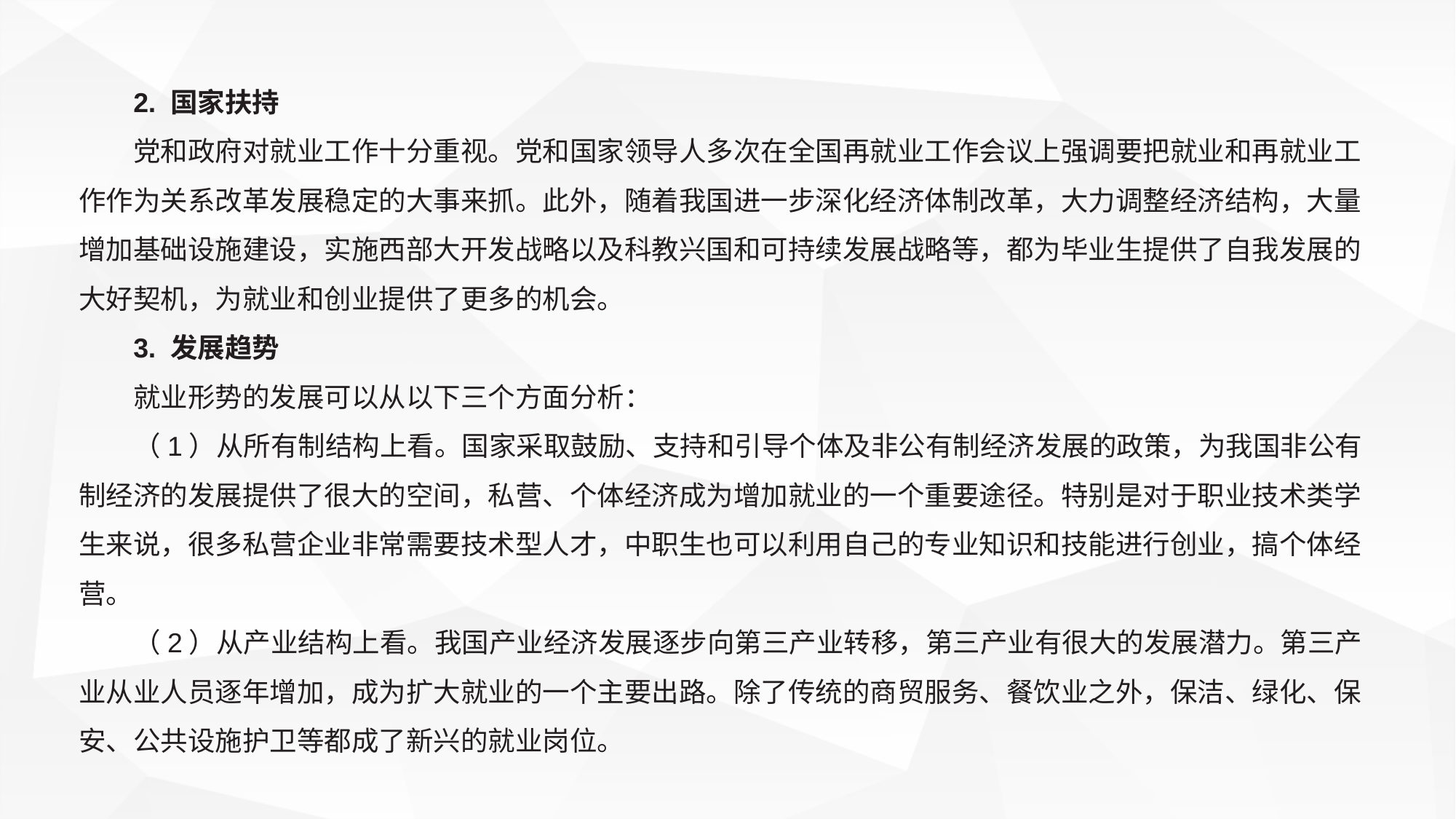

2. 国家扶持
党和政府对就业工作十分重视。党和国家领导人多次在全国再就业工作会议上强调要把就业和再就业工作作为关系改革发展稳定的大事来抓。此外，随着我国进一步深化经济体制改革，大力调整经济结构，大量增加基础设施建设，实施西部大开发战略以及科教兴国和可持续发展战略等，都为毕业生提供了自我发展的大好契机，为就业和创业提供了更多的机会。
3. 发展趋势
就业形势的发展可以从以下三个方面分析：
（1）从所有制结构上看。国家采取鼓励、支持和引导个体及非公有制经济发展的政策，为我国非公有制经济的发展提供了很大的空间，私营、个体经济成为增加就业的一个重要途径。特别是对于职业技术类学生来说，很多私营企业非常需要技术型人才，中职生也可以利用自己的专业知识和技能进行创业，搞个体经营。
（2）从产业结构上看。我国产业经济发展逐步向第三产业转移，第三产业有很大的发展潜力。第三产业从业人员逐年增加，成为扩大就业的一个主要出路。除了传统的商贸服务、餐饮业之外，保洁、绿化、保安、公共设施护卫等都成了新兴的就业岗位。